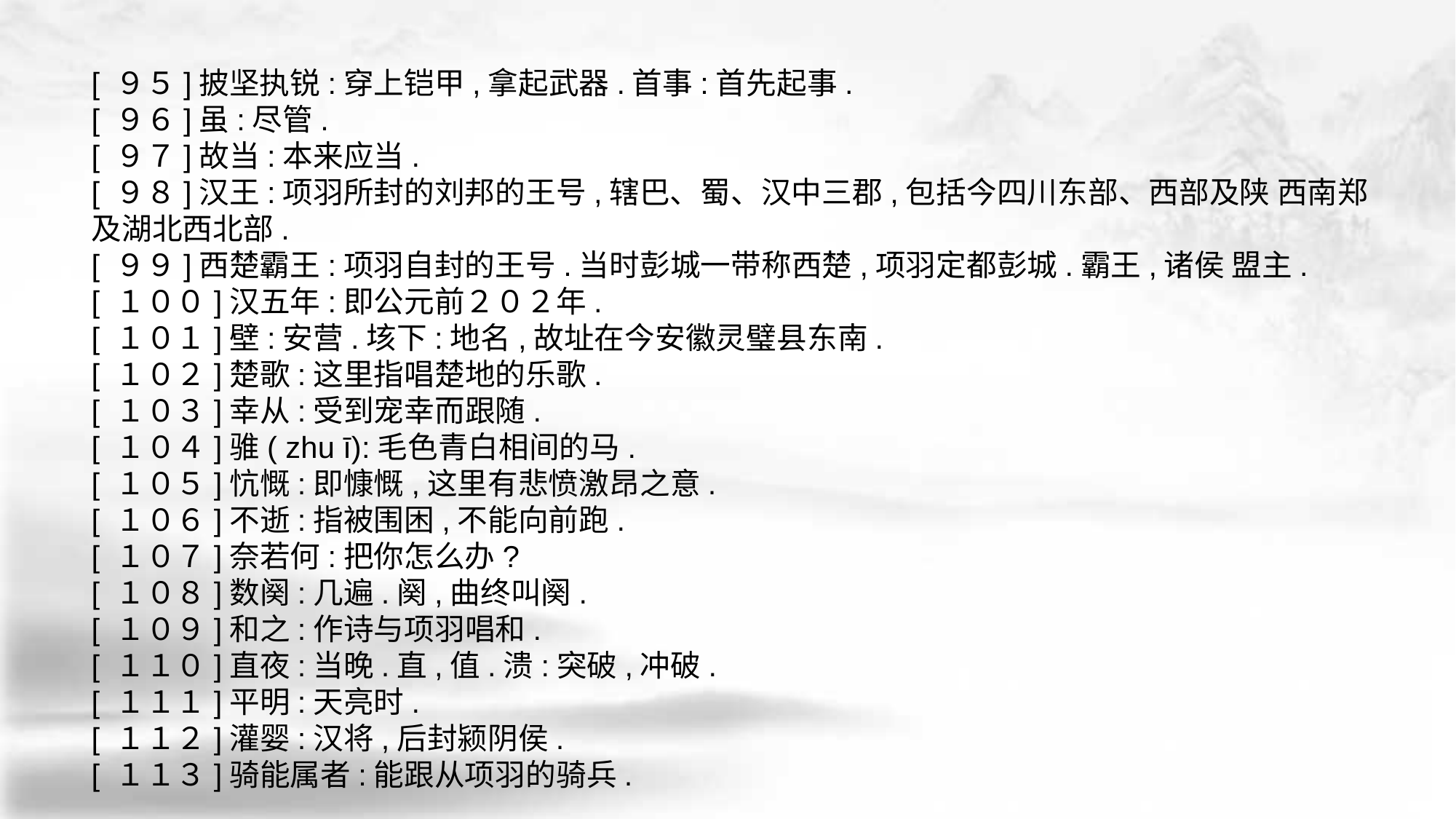

[ ９５]披坚执锐:穿上铠甲,拿起武器.首事:首先起事.
[ ９６]虽:尽管.
[ ９７]故当:本来应当.
[ ９８]汉王:项羽所封的刘邦的王号,辖巴、蜀、汉中三郡,包括今四川东部、西部及陕 西南郑及湖北西北部.
[ ９９]西楚霸王:项羽自封的王号.当时彭城一带称西楚,项羽定都彭城.霸王,诸侯 盟主.
[ １００]汉五年:即公元前２０２年.
[ １０１]壁:安营.垓下:地名,故址在今安徽灵璧县东南.
[ １０２]楚歌:这里指唱楚地的乐歌.
[ １０３]幸从:受到宠幸而跟随.
[ １０４]骓( zhu ī):毛色青白相间的马.
[ １０５]忼慨:即慷慨,这里有悲愤激昂之意.
[ １０６]不逝:指被围困,不能向前跑.
[ １０７]奈若何:把你怎么办?
[ １０８]数阕:几遍.阕,曲终叫阕.
[ １０９]和之:作诗与项羽唱和.
[ １１０]直夜:当晚.直,值.溃:突破,冲破.
[ １１１]平明:天亮时.
[ １１２]灌婴:汉将,后封颍阴侯.
[ １１３]骑能属者:能跟从项羽的骑兵.